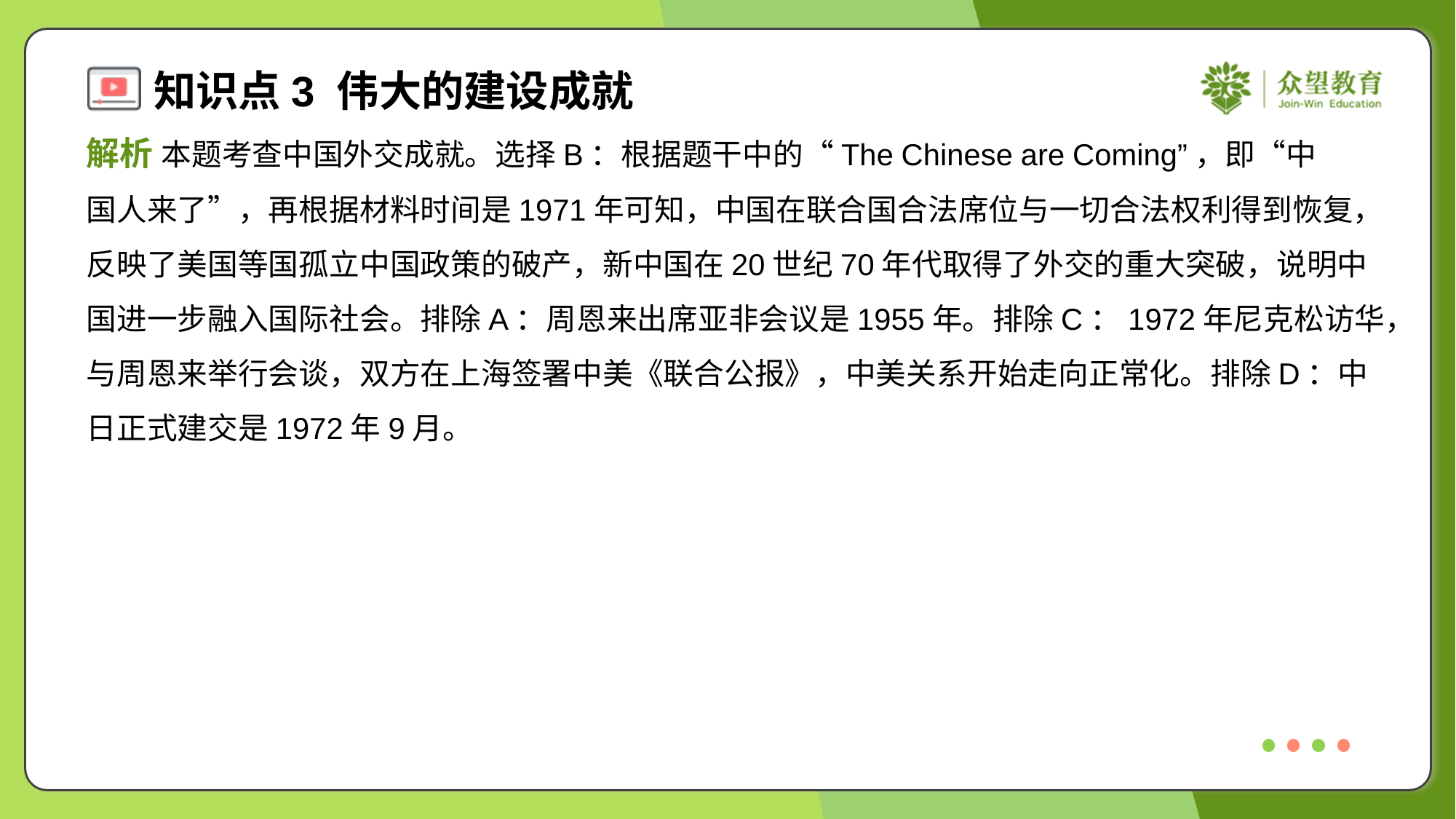

解析 本题考查中国外交成就。选择B：根据题干中的“The Chinese are Coming”，即“中
国人来了”，再根据材料时间是1971年可知，中国在联合国合法席位与一切合法权利得到恢复，
反映了美国等国孤立中国政策的破产，新中国在20世纪70年代取得了外交的重大突破，说明中
国进一步融入国际社会。排除A：周恩来出席亚非会议是1955年。排除C：1972年尼克松访华，
与周恩来举行会谈，双方在上海签署中美《联合公报》，中美关系开始走向正常化。排除D：中
日正式建交是1972年9月。